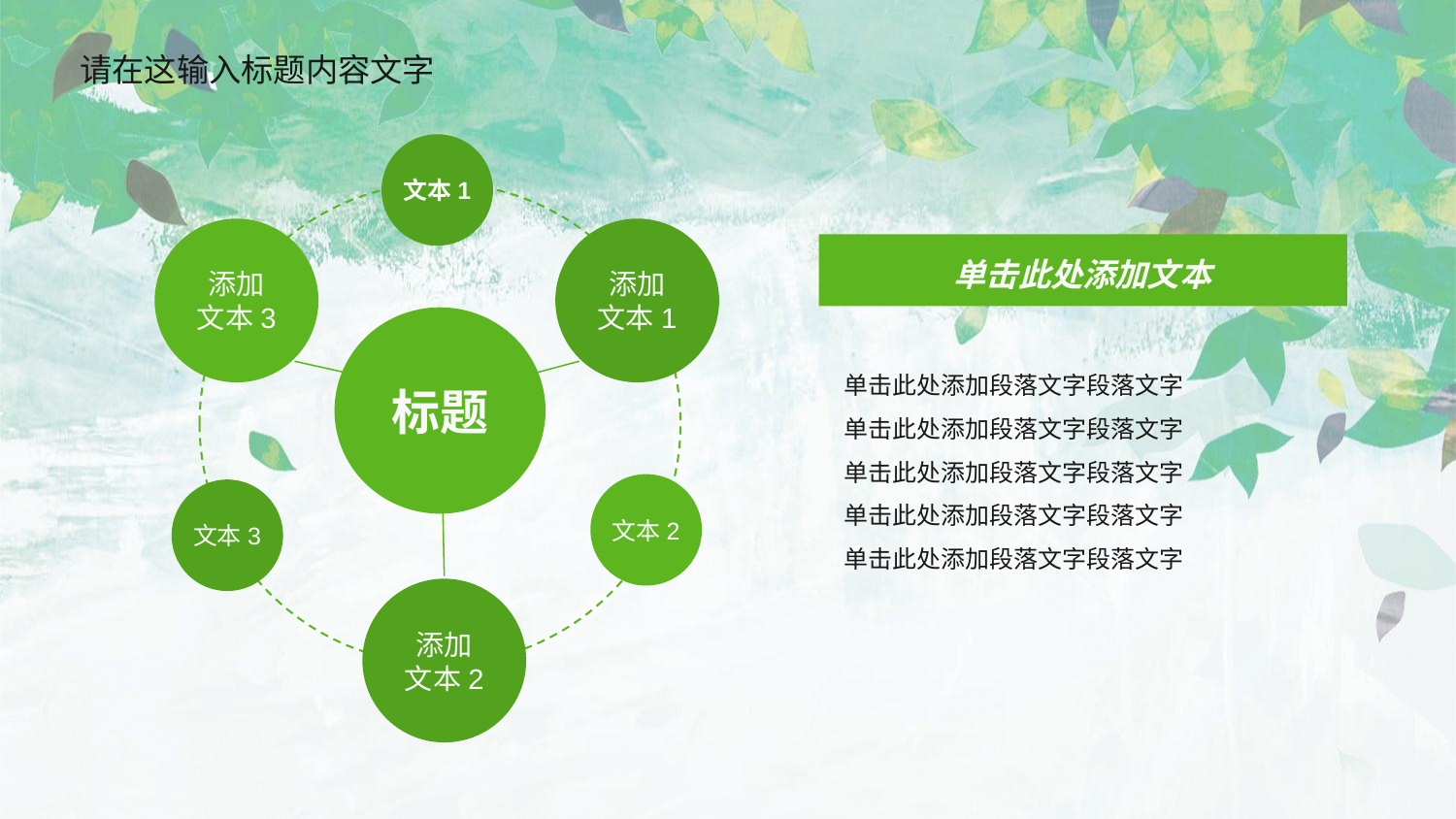

请在这输入标题内容文字
文本1

添加
文本3
添加
文本1
添加
文本2
单击此处添加文本
单击此处添加段落文字段落文字
单击此处添加段落文字段落文字
单击此处添加段落文字段落文字
单击此处添加段落文字段落文字
单击此处添加段落文字段落文字

标题

文本2
文本3